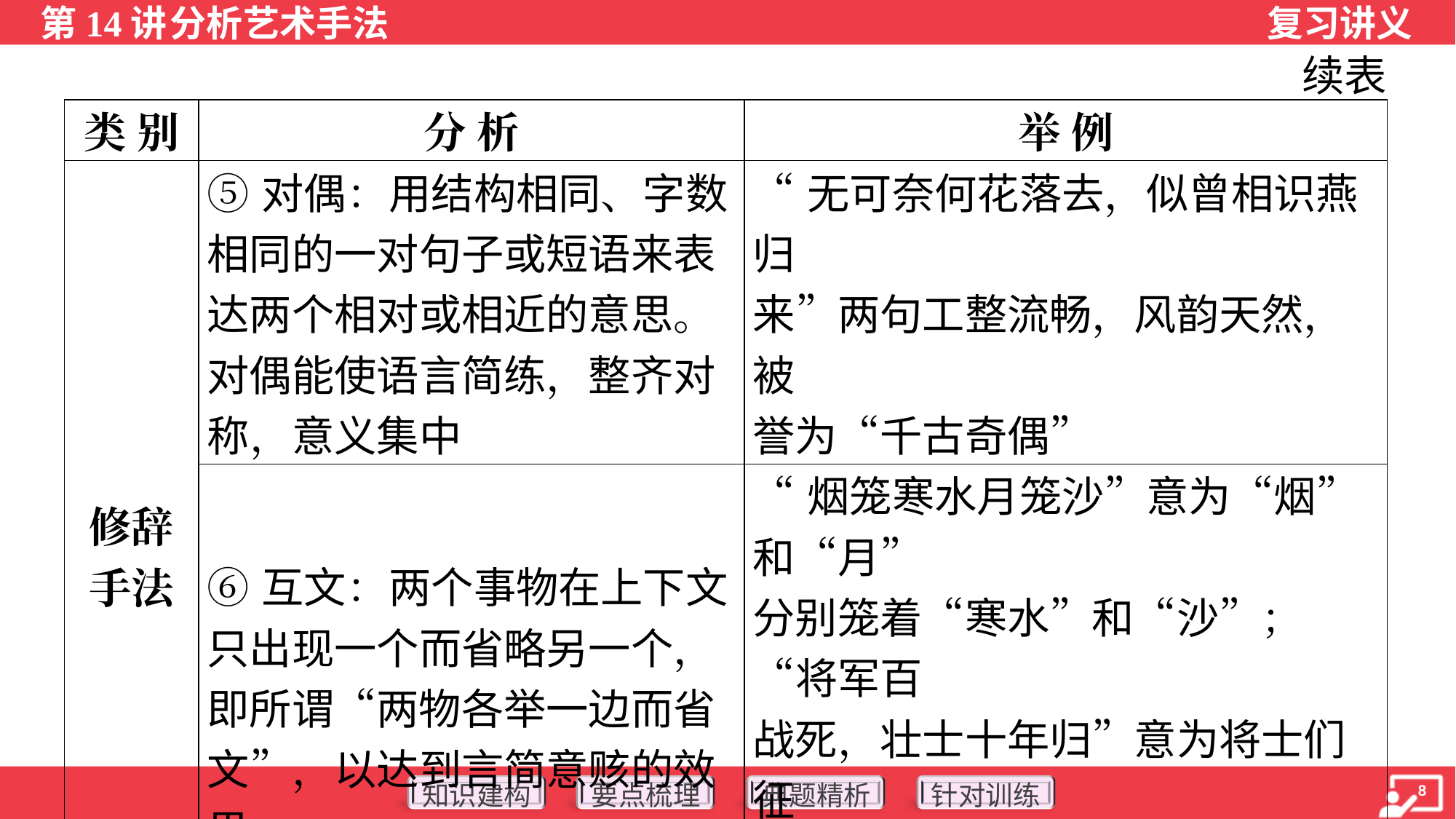

续表
| 类 别 | 分 析 | 举 例 |
| --- | --- | --- |
| 修辞 手法 | ⑤对偶：用结构相同、字数 相同的一对句子或短语来表 达两个相对或相近的意思。 对偶能使语言简练，整齐对 称，意义集中 | “无可奈何花落去，似曾相识燕归 来”两句工整流畅，风韵天然，被 誉为“千古奇偶” |
|  | ⑥互文：两个事物在上下文 只出现一个而省略另一个， 即所谓“两物各举一边而省 文”，以达到言简意赅的效果 | “烟笼寒水月笼沙”意为“烟”和“月” 分别笼着“寒水”和“沙”；“将军百 战死，壮士十年归”意为将士们征 战多年，历经残酷的战斗，有的 战死，有的归来 |